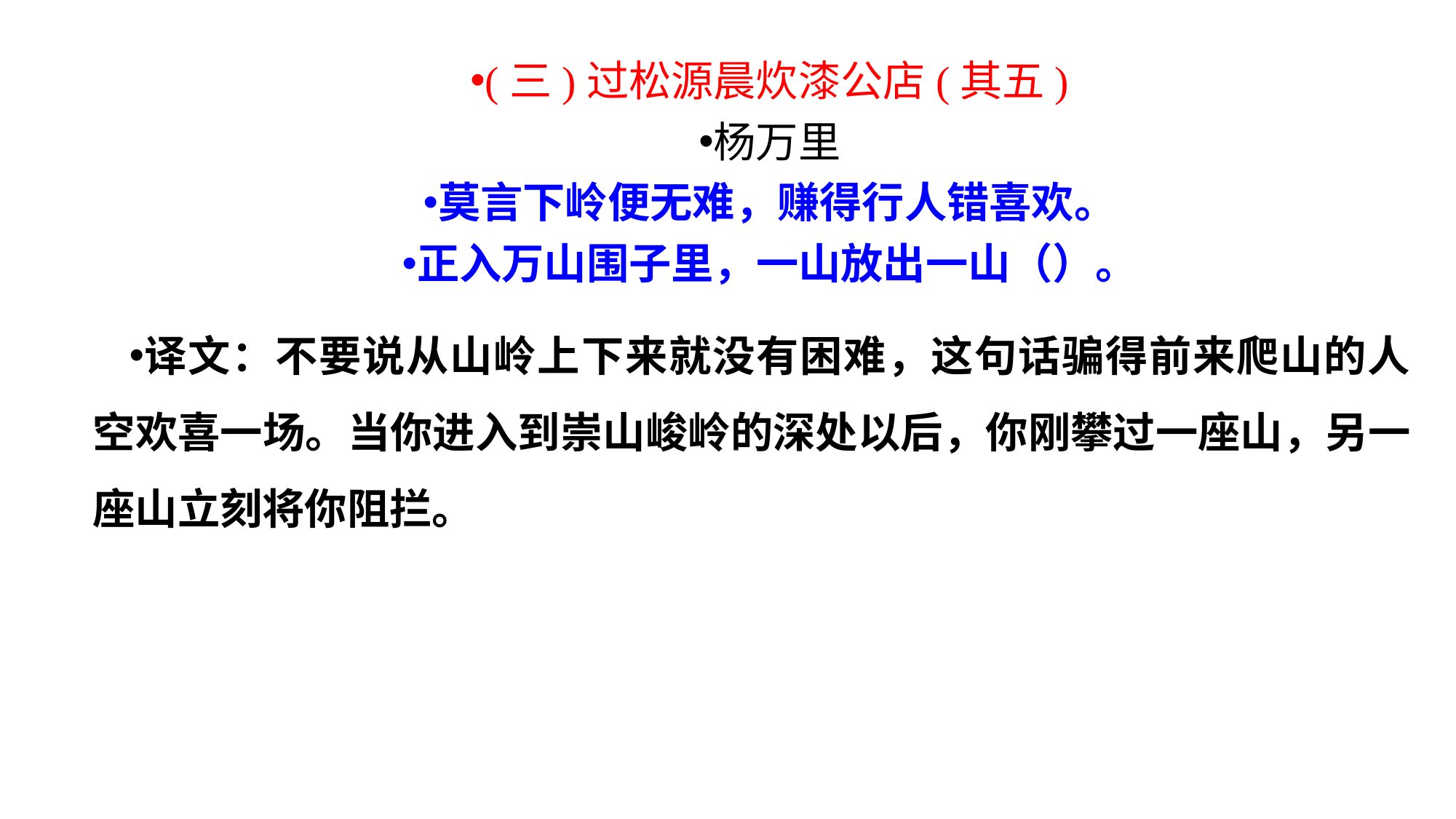

(三)过松源晨炊漆公店(其五)
杨万里
莫言下岭便无难，赚得行人错喜欢。
正入万山围子里，一山放出一山（）。
译文：不要说从山岭上下来就没有困难，这句话骗得前来爬山的人空欢喜一场。当你进入到崇山峻岭的深处以后，你刚攀过一座山，另一座山立刻将你阻拦。